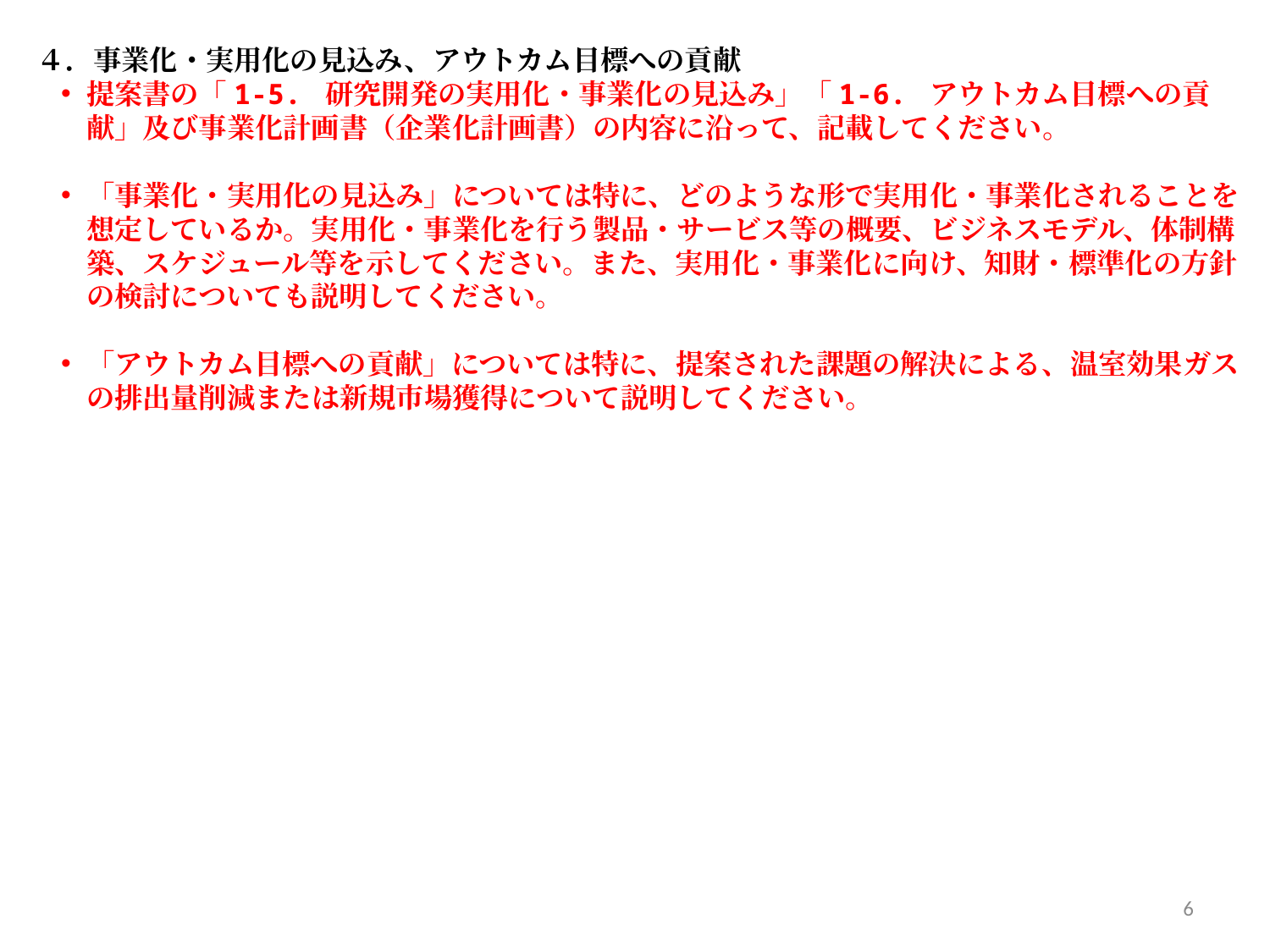

４．事業化・実用化の見込み、アウトカム目標への貢献
提案書の「1-5. 研究開発の実用化・事業化の見込み」「1-6. アウトカム目標への貢献」及び事業化計画書（企業化計画書）の内容に沿って、記載してください。

「事業化・実用化の見込み」については特に、どのような形で実用化・事業化されることを想定しているか。実用化・事業化を行う製品・サービス等の概要、ビジネスモデル、体制構築、スケジュール等を示してください。また、実用化・事業化に向け、知財・標準化の方針の検討についても説明してください。

「アウトカム目標への貢献」については特に、提案された課題の解決による、温室効果ガスの排出量削減または新規市場獲得について説明してください。

6